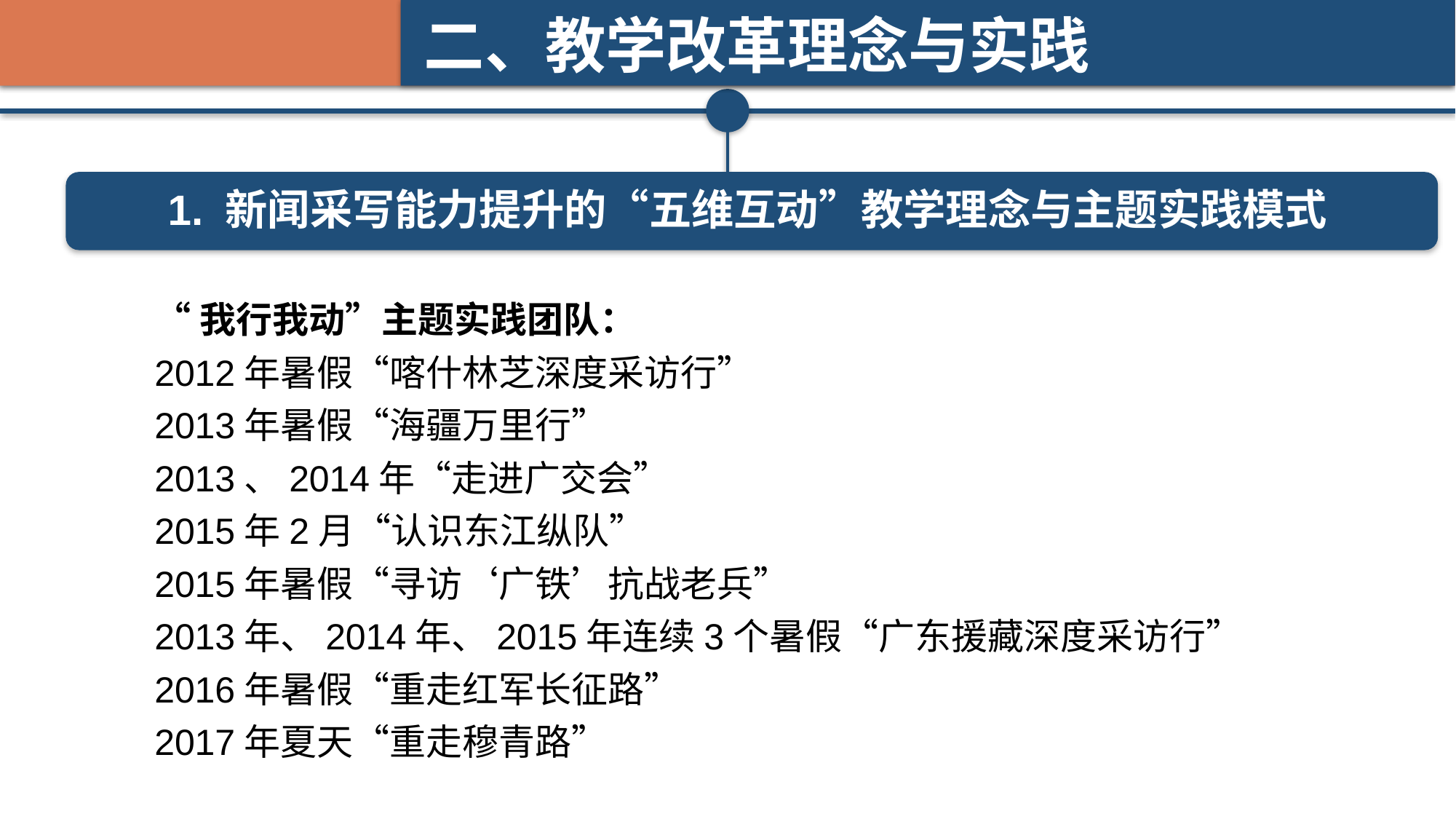

二、教学改革理念与实践

1. 新闻采写能力提升的“五维互动”教学理念与主题实践模式
“我行我动”主题实践团队：
2012年暑假“喀什林芝深度采访行”
2013年暑假“海疆万里行”
2013、2014年“走进广交会”
2015年2月“认识东江纵队”
2015年暑假“寻访‘广铁’抗战老兵”
2013年、2014年、2015年连续3个暑假“广东援藏深度采访行”
2016年暑假“重走红军长征路”
2017年夏天“重走穆青路”